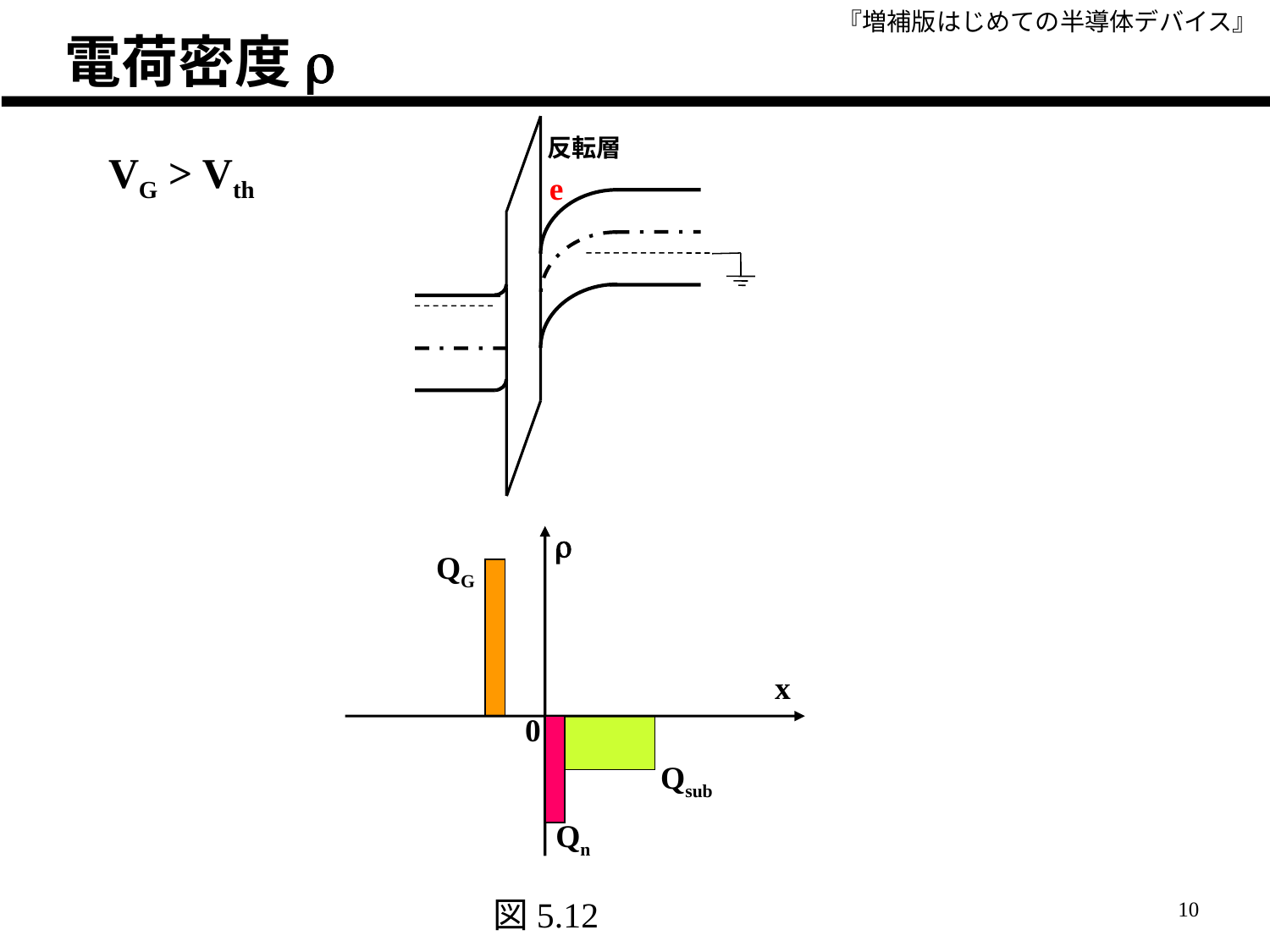

電荷密度ρ

反転層
VG > Vth
e

ρ

QG

x
0

Qsub
Qn
図5.12